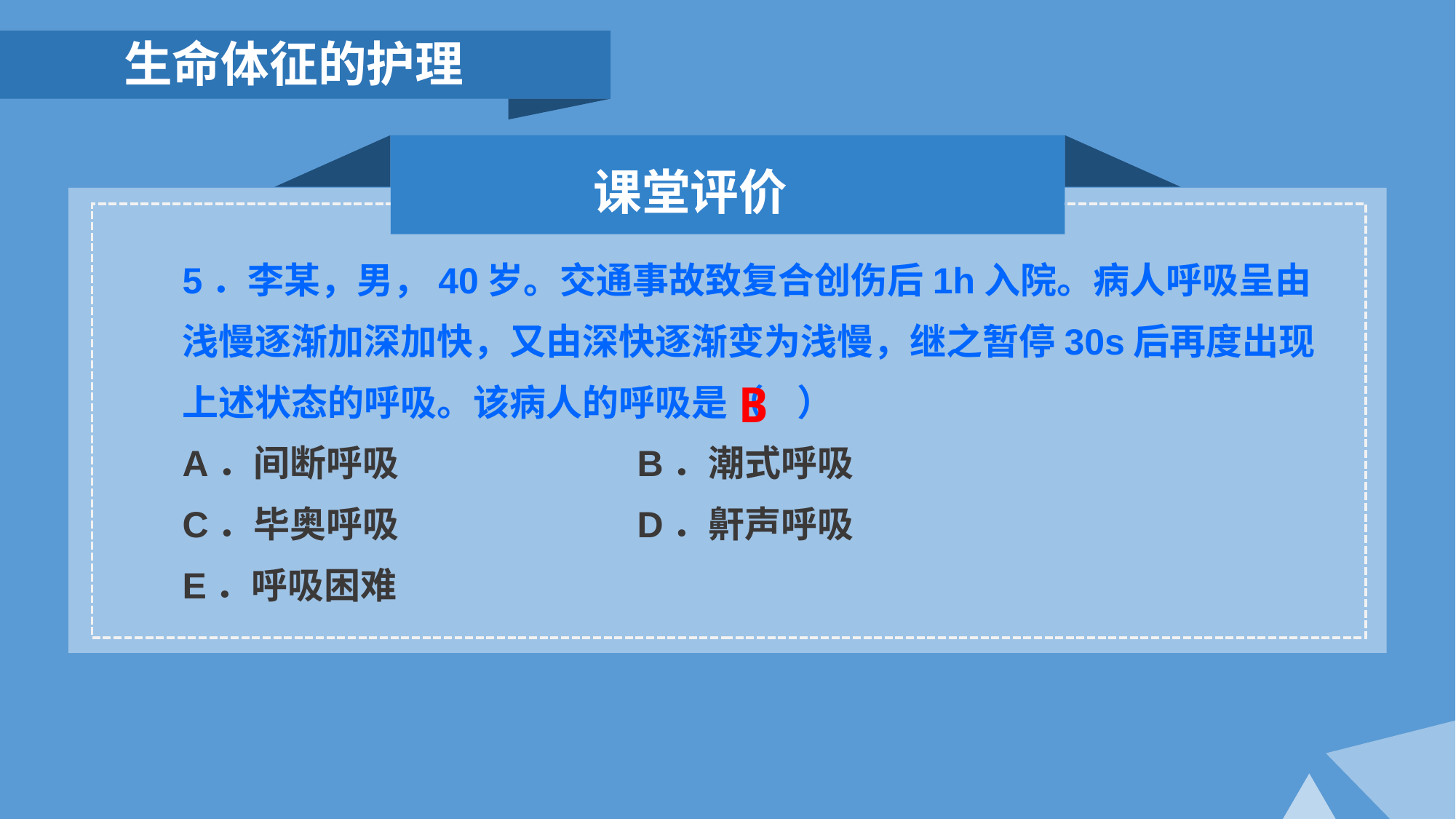

生命体征的护理

课堂评价

5．李某，男，40岁。交通事故致复合创伤后1h入院。病人呼吸呈由浅慢逐渐加深加快，又由深快逐渐变为浅慢，继之暂停30s后再度出现上述状态的呼吸。该病人的呼吸是（    ）
A．间断呼吸                            B．潮式呼吸
C．毕奥呼吸                            D．鼾声呼吸
E．呼吸困难
B